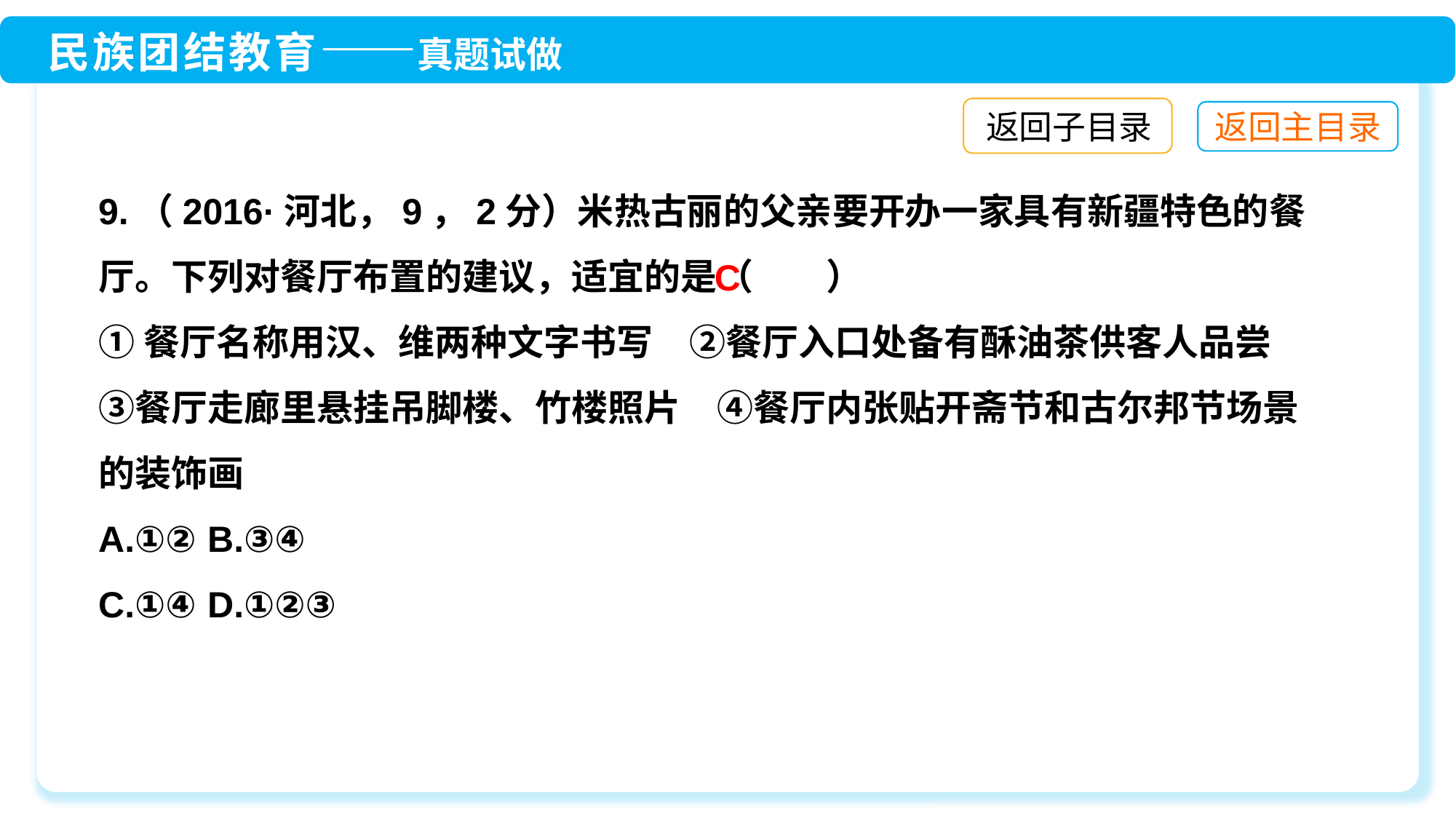

返回子目录
9.（2016·河北，9，2分）米热古丽的父亲要开办一家具有新疆特色的餐厅。下列对餐厅布置的建议，适宜的是（　　）
①餐厅名称用汉、维两种文字书写　②餐厅入口处备有酥油茶供客人品尝　③餐厅走廊里悬挂吊脚楼、竹楼照片　④餐厅内张贴开斋节和古尔邦节场景的装饰画
A.①②	B.③④
C.①④	D.①②③
C